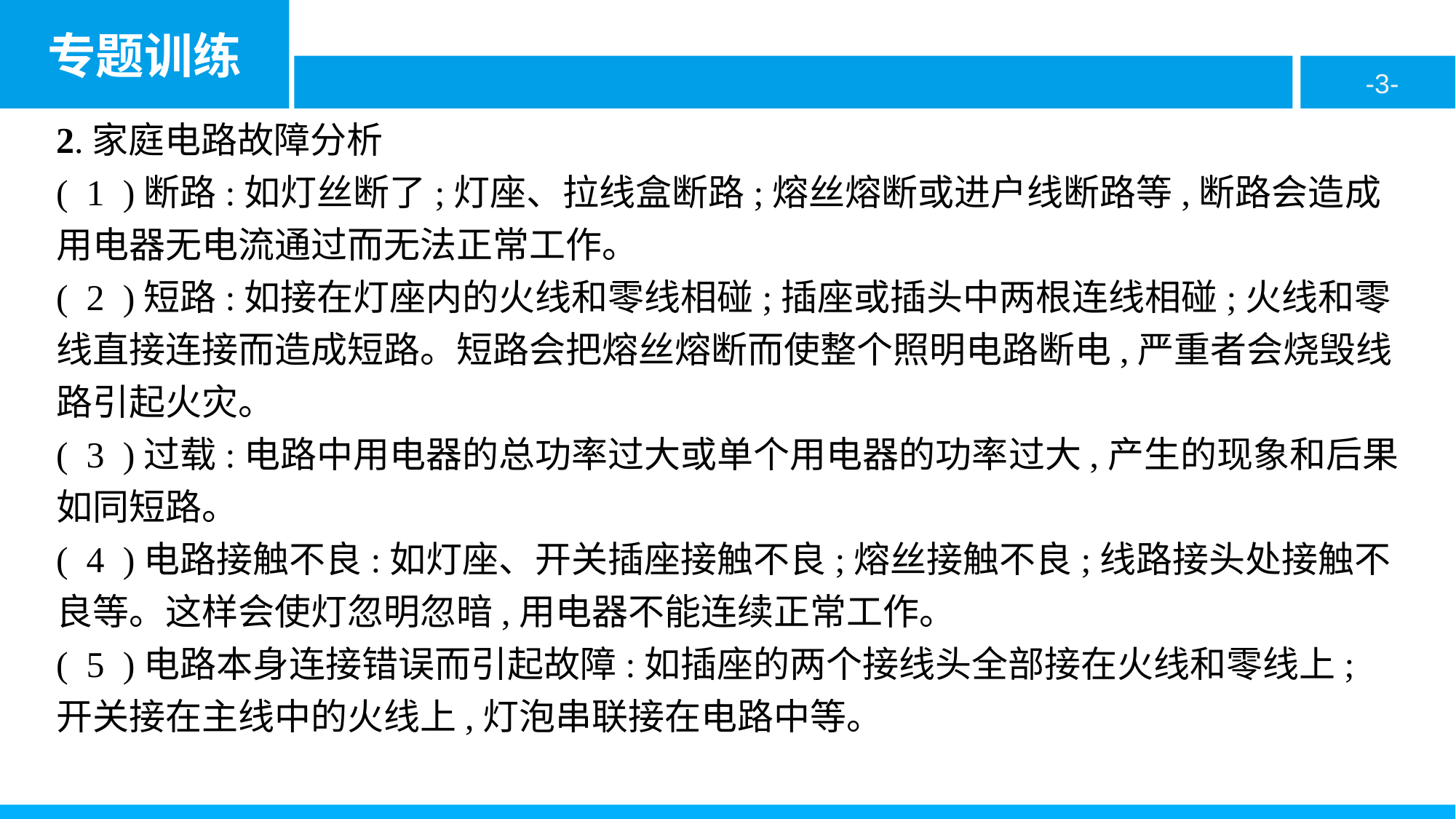

2.家庭电路故障分析
(  1  )断路:如灯丝断了;灯座、拉线盒断路;熔丝熔断或进户线断路等,断路会造成用电器无电流通过而无法正常工作。
(  2  )短路:如接在灯座内的火线和零线相碰;插座或插头中两根连线相碰;火线和零线直接连接而造成短路。短路会把熔丝熔断而使整个照明电路断电,严重者会烧毁线路引起火灾。
(  3  )过载:电路中用电器的总功率过大或单个用电器的功率过大,产生的现象和后果如同短路。
(  4  )电路接触不良:如灯座、开关插座接触不良;熔丝接触不良;线路接头处接触不良等。这样会使灯忽明忽暗,用电器不能连续正常工作。
(  5  )电路本身连接错误而引起故障:如插座的两个接线头全部接在火线和零线上;开关接在主线中的火线上,灯泡串联接在电路中等。